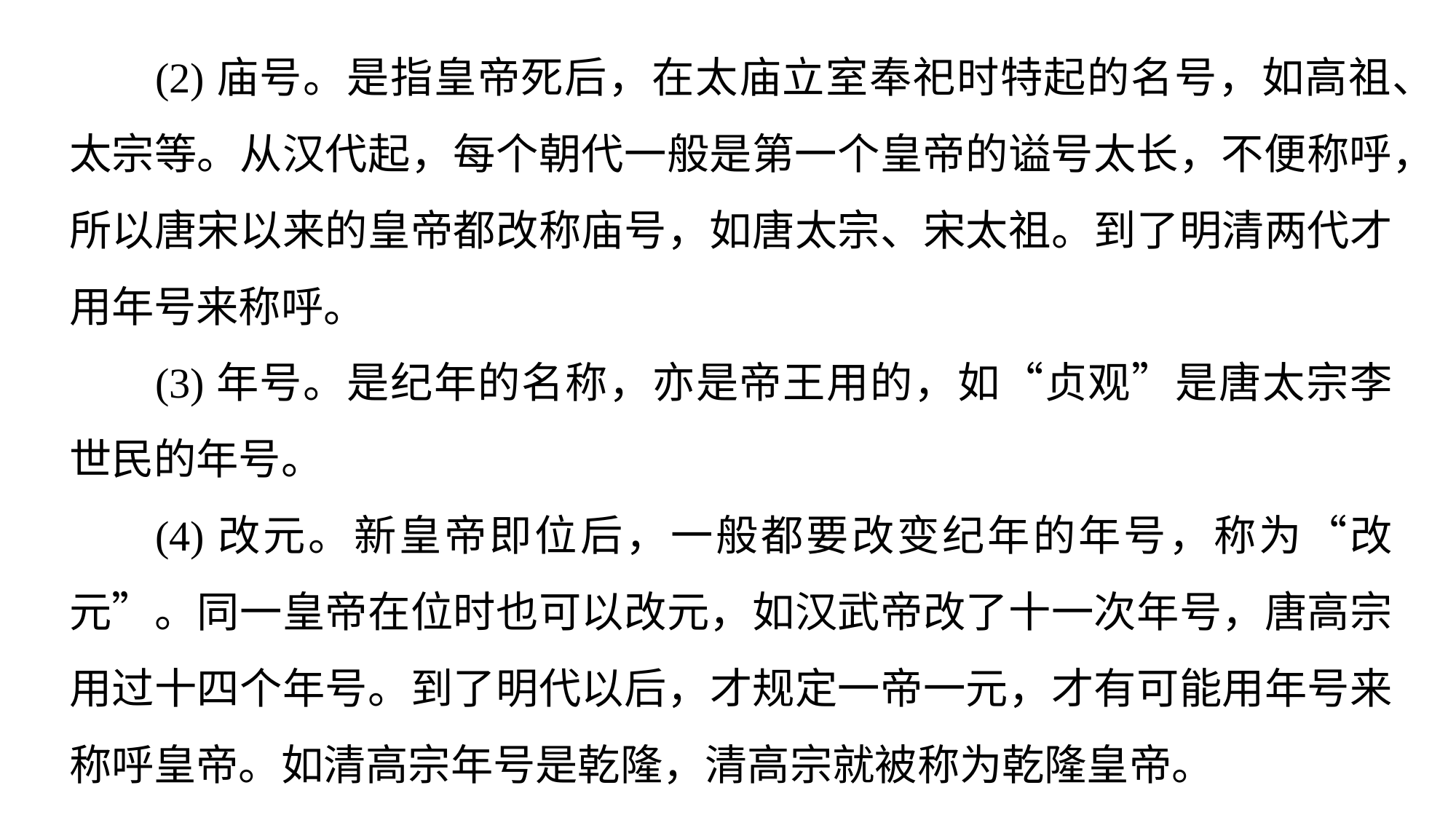

(2)庙号。是指皇帝死后，在太庙立室奉祀时特起的名号，如高祖、太宗等。从汉代起，每个朝代一般是第一个皇帝的谥号太长，不便称呼，所以唐宋以来的皇帝都改称庙号，如唐太宗、宋太祖。到了明清两代才用年号来称呼。
(3)年号。是纪年的名称，亦是帝王用的，如“贞观”是唐太宗李世民的年号。
(4)改元。新皇帝即位后，一般都要改变纪年的年号，称为“改元”。同一皇帝在位时也可以改元，如汉武帝改了十一次年号，唐高宗用过十四个年号。到了明代以后，才规定一帝一元，才有可能用年号来称呼皇帝。如清高宗年号是乾隆，清高宗就被称为乾隆皇帝。